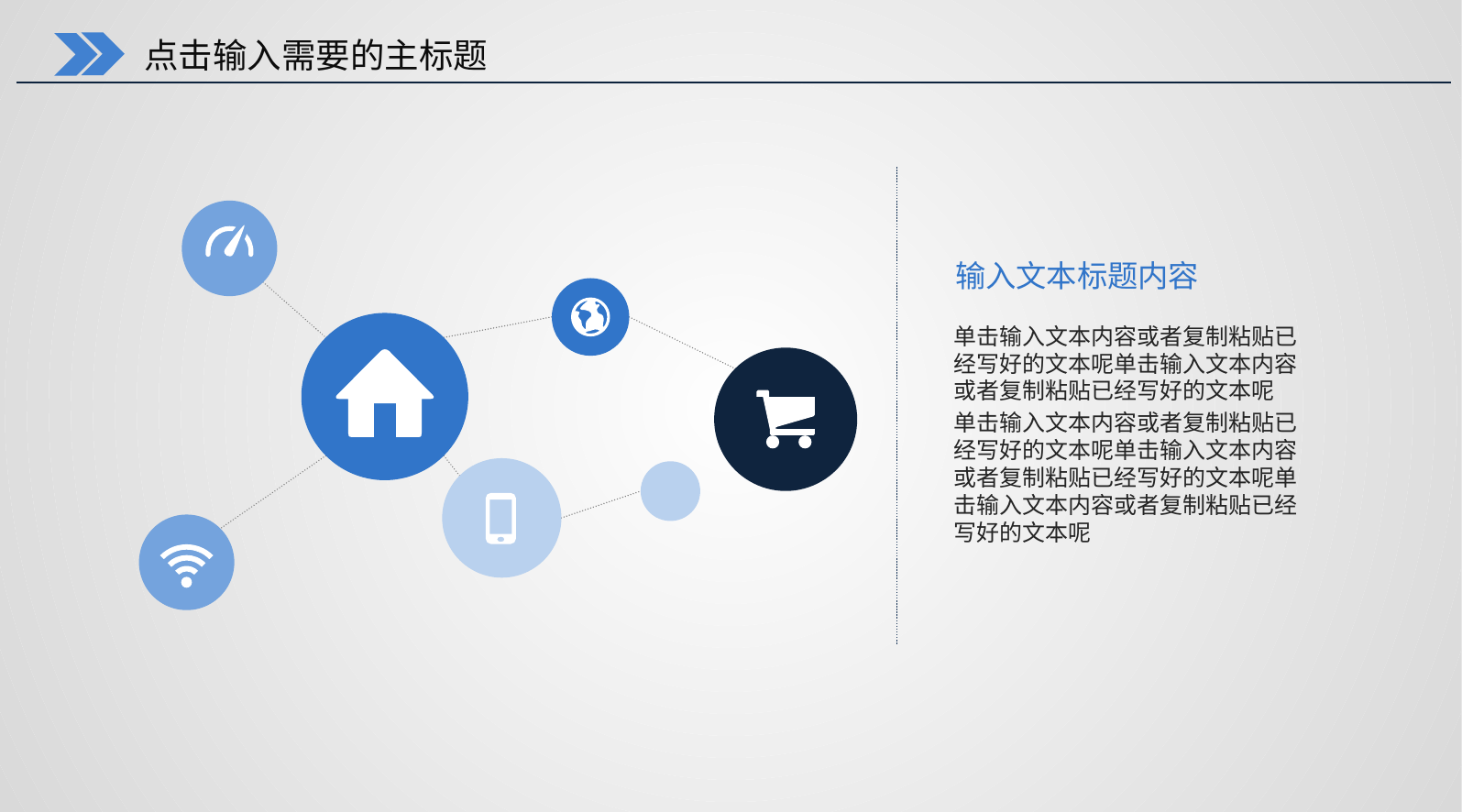

点击输入需要的主标题

输入文本标题内容
单击输入文本内容或者复制粘贴已经写好的文本呢单击输入文本内容或者复制粘贴已经写好的文本呢
单击输入文本内容或者复制粘贴已经写好的文本呢单击输入文本内容或者复制粘贴已经写好的文本呢单击输入文本内容或者复制粘贴已经写好的文本呢